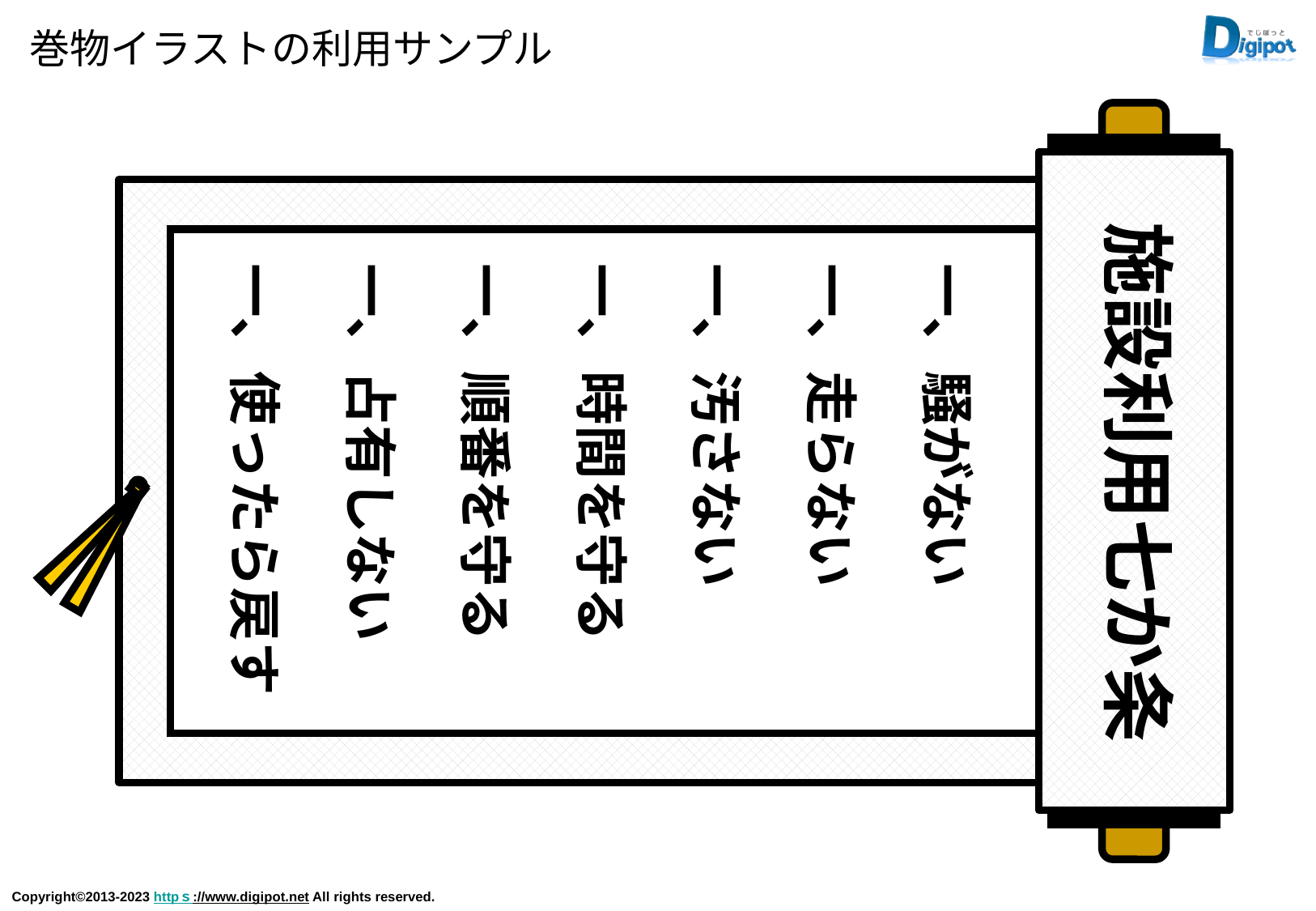

# 巻物イラストの利用サンプル

施設利用七か条
一、騒がない
一、走らない
一、汚さない
一、時間を守る
一、順番を守る
一、占有しない
一、使ったら戻す